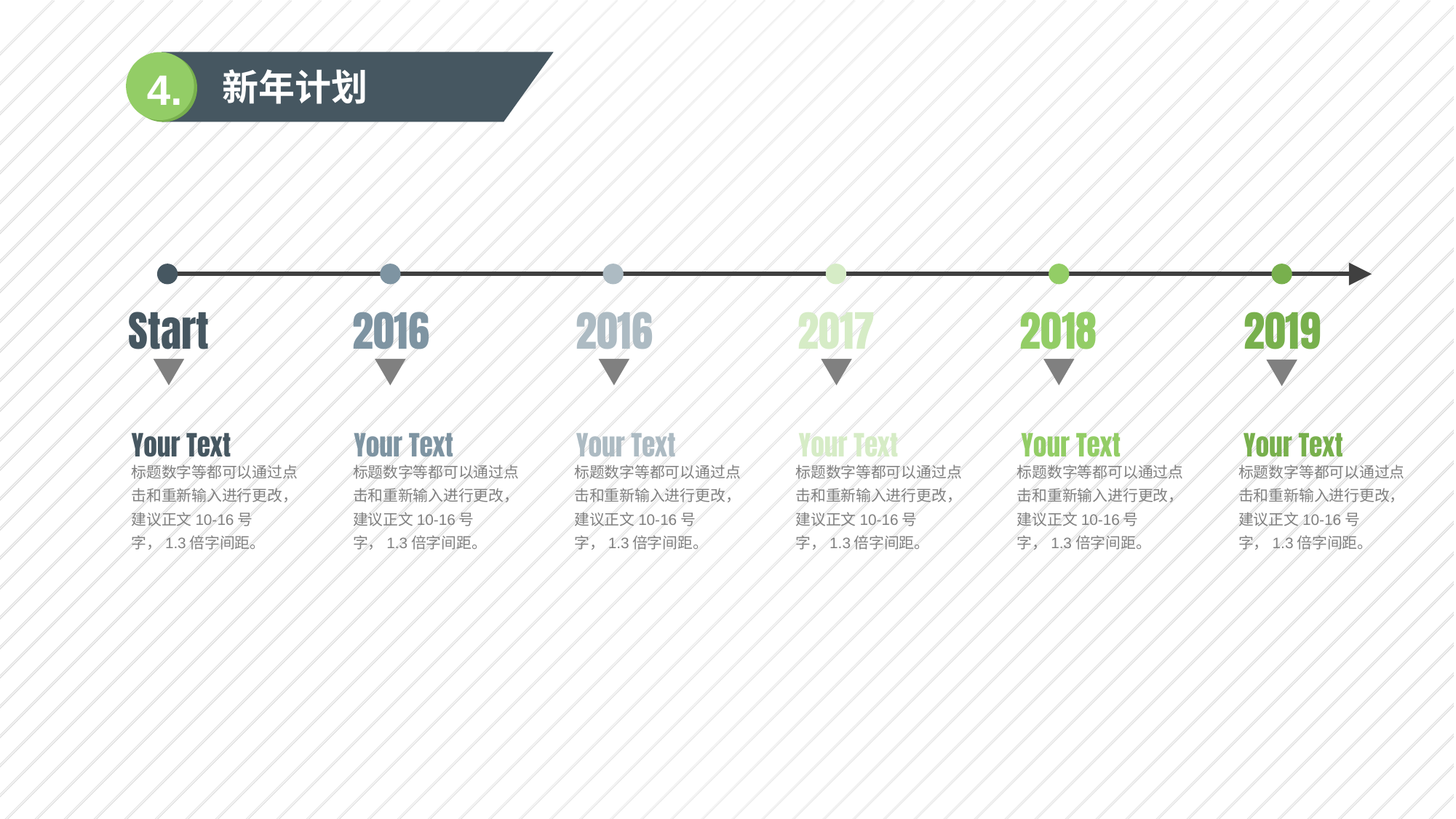

4.
新年计划

Start
2016
2016
2017
2018
2019

Your Text
Your Text
Your Text
Your Text
Your Text
Your Text
标题数字等都可以通过点击和重新输入进行更改，建议正文10-16号字，1.3倍字间距。
标题数字等都可以通过点击和重新输入进行更改，建议正文10-16号字，1.3倍字间距。
标题数字等都可以通过点击和重新输入进行更改，建议正文10-16号字，1.3倍字间距。
标题数字等都可以通过点击和重新输入进行更改，建议正文10-16号字，1.3倍字间距。
标题数字等都可以通过点击和重新输入进行更改，建议正文10-16号字，1.3倍字间距。
标题数字等都可以通过点击和重新输入进行更改，建议正文10-16号字，1.3倍字间距。